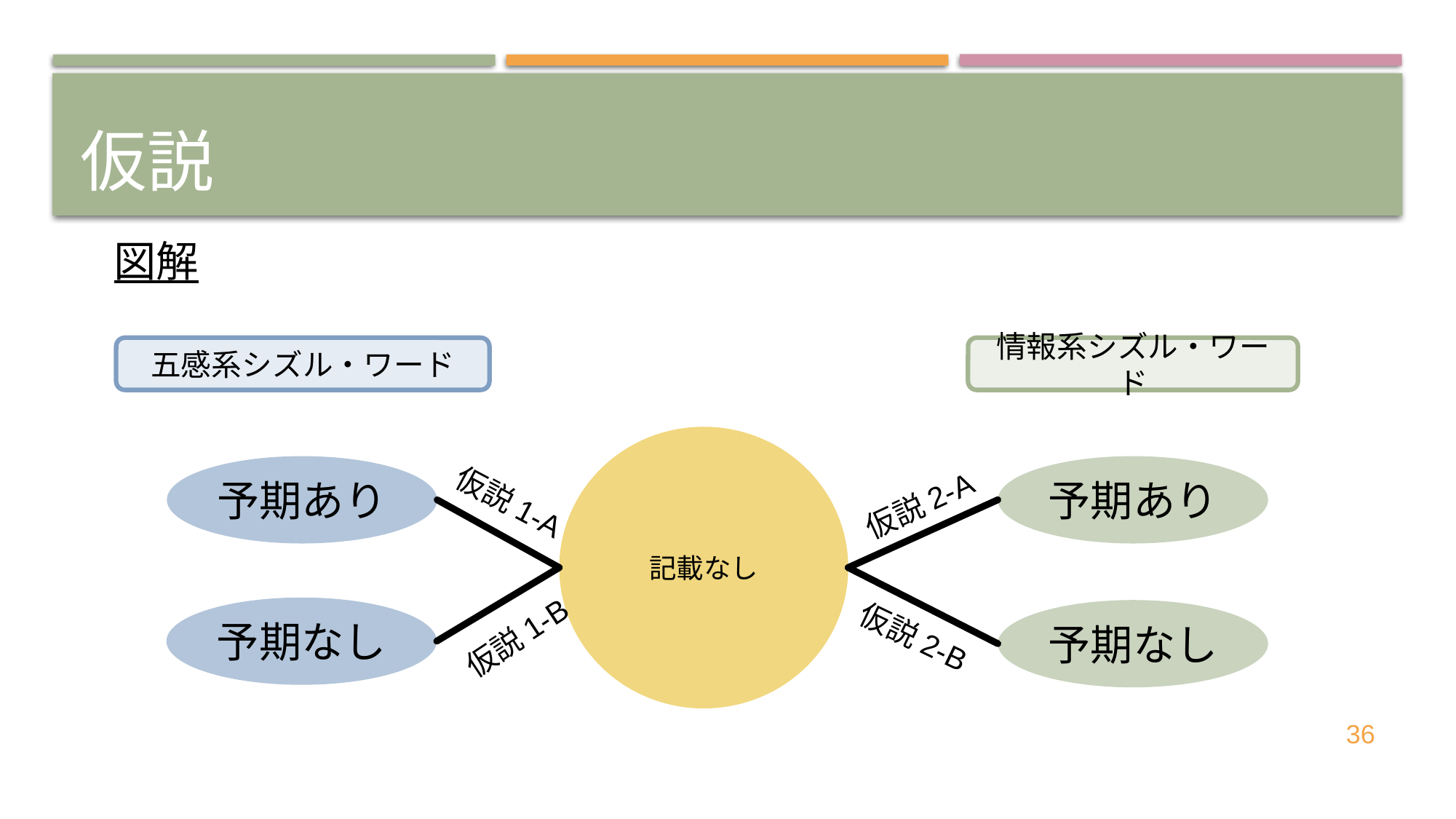

# 仮説
図解
五感系シズル・ワード
情報系シズル・ワード
記載なし
予期あり
予期あり
仮説1-A
仮説2-A
予期なし
予期なし
仮説1-B
仮説2-B
36